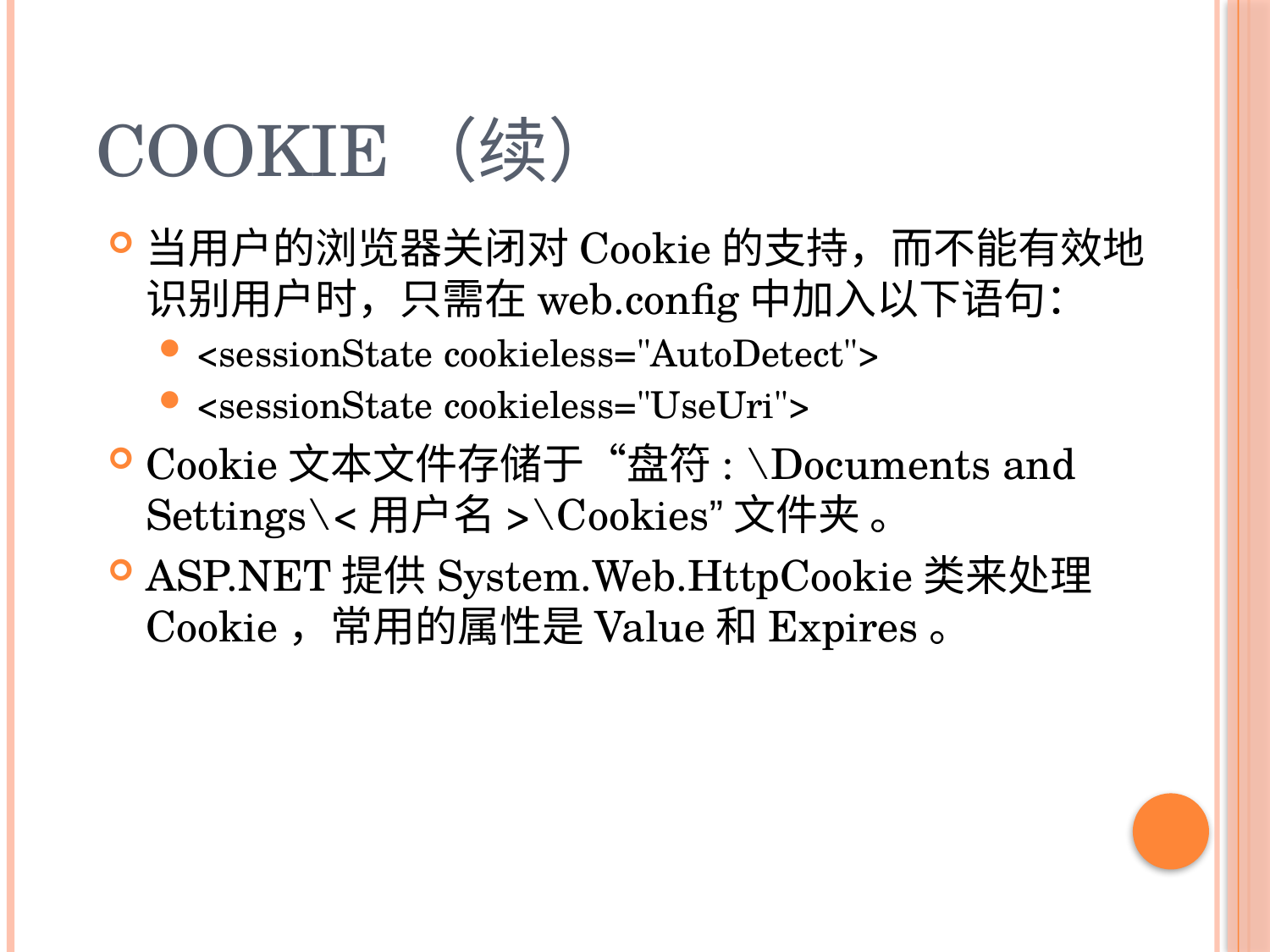

# Cookie（续）
当用户的浏览器关闭对Cookie的支持，而不能有效地识别用户时，只需在web.config中加入以下语句：
<sessionState cookieless="AutoDetect">
<sessionState cookieless="UseUri">
Cookie文本文件存储于“盘符: \Documents and Settings\<用户名>\Cookies”文件夹 。
ASP.NET提供System.Web.HttpCookie类来处理Cookie，常用的属性是Value和Expires。
23